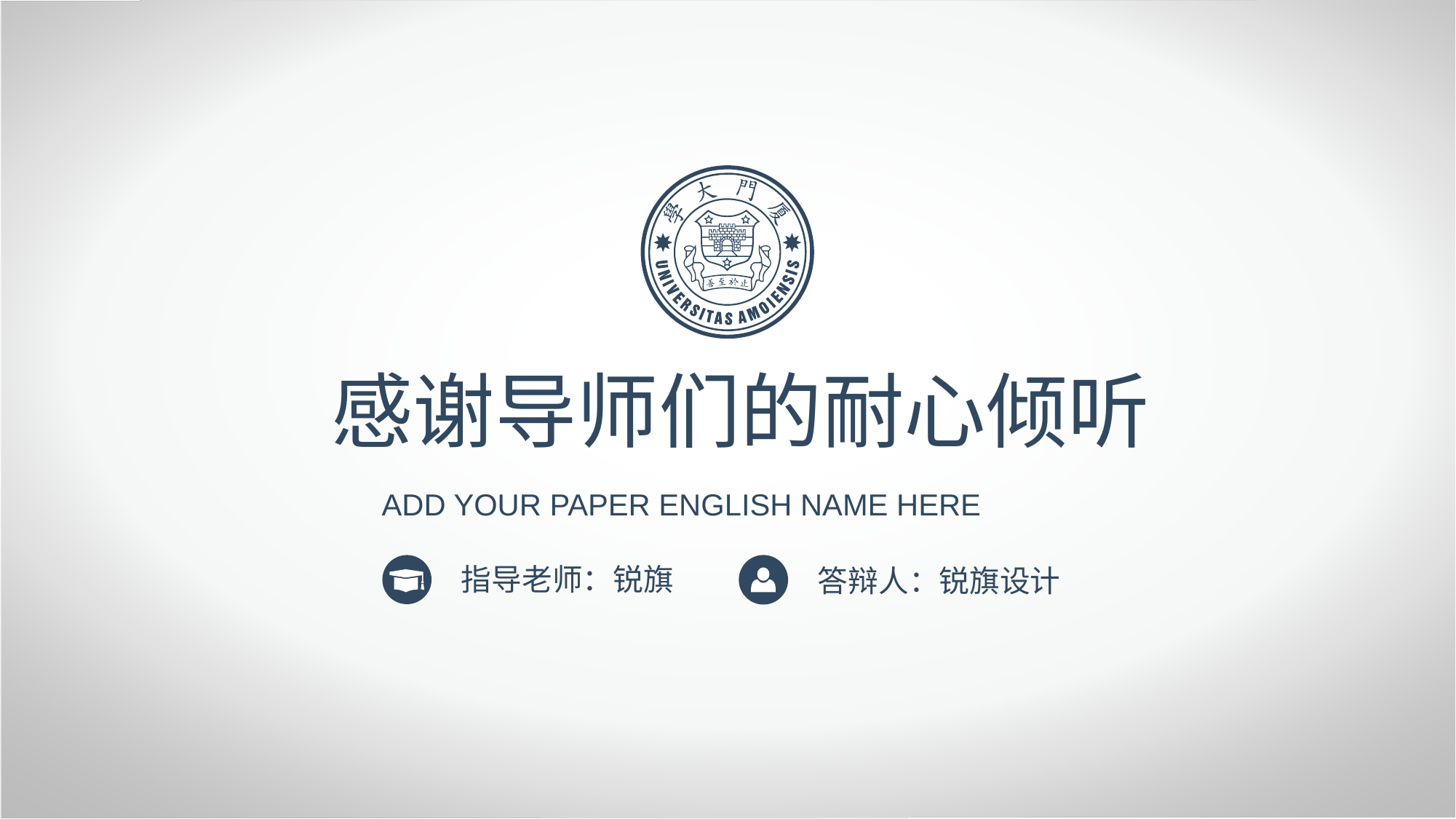

感谢导师们的耐心倾听
ADD YOUR PAPER ENGLISH NAME HERE

指导老师：锐旗
答辩人：锐旗设计